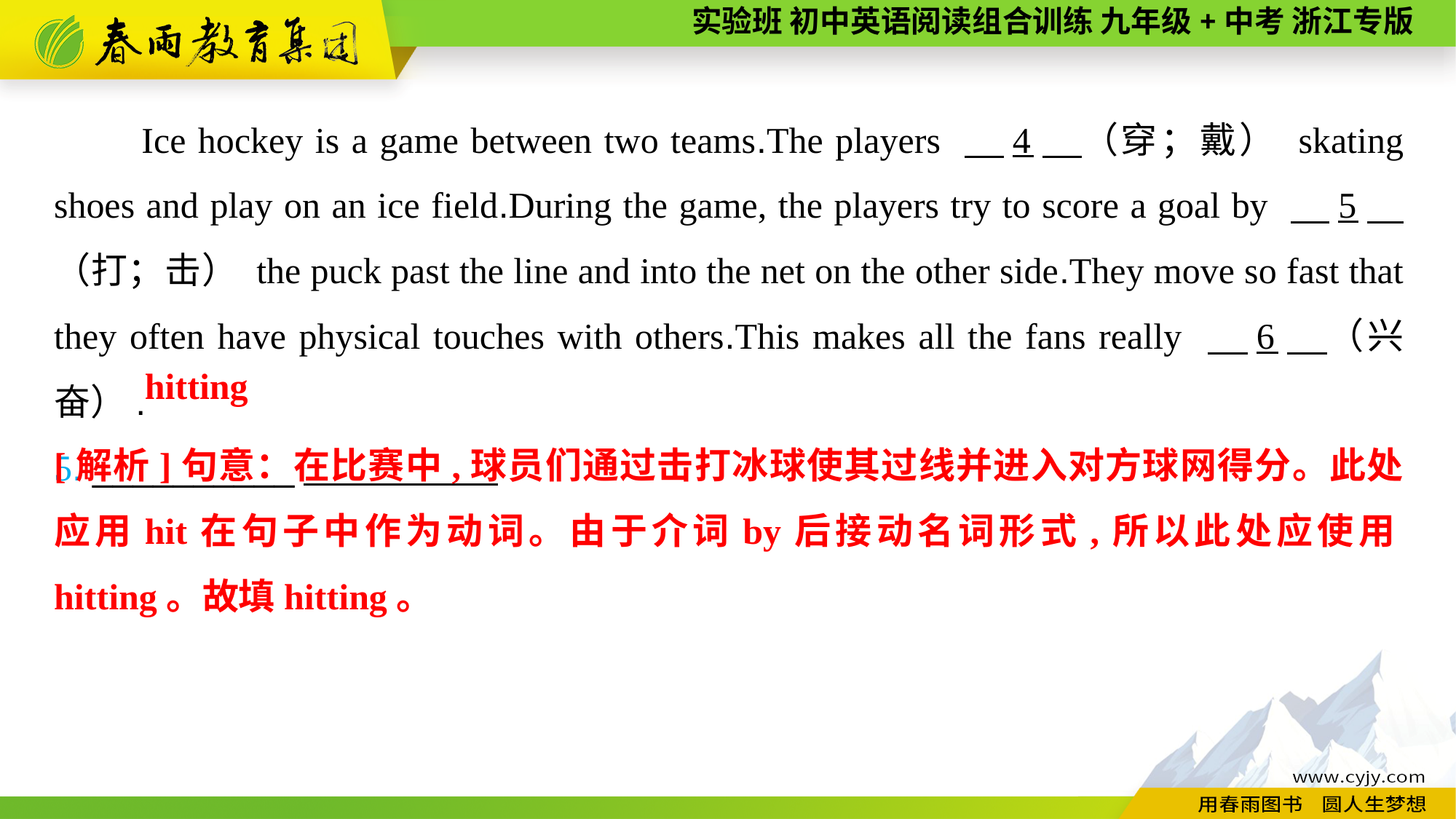

Ice hockey is a game between two teams.The players 　4　（穿；戴） skating shoes and play on an ice field.During the game, the players try to score a goal by 　5　（打；击） the puck past the line and into the net on the other side.They move so fast that they often have physical touches with others.This makes all the fans really 　6　（兴奋）.
5. __________
hitting
[解析]句意：在比赛中,球员们通过击打冰球使其过线并进入对方球网得分。此处应用hit在句子中作为动词。由于介词by后接动名词形式,所以此处应使用hitting。故填hitting。